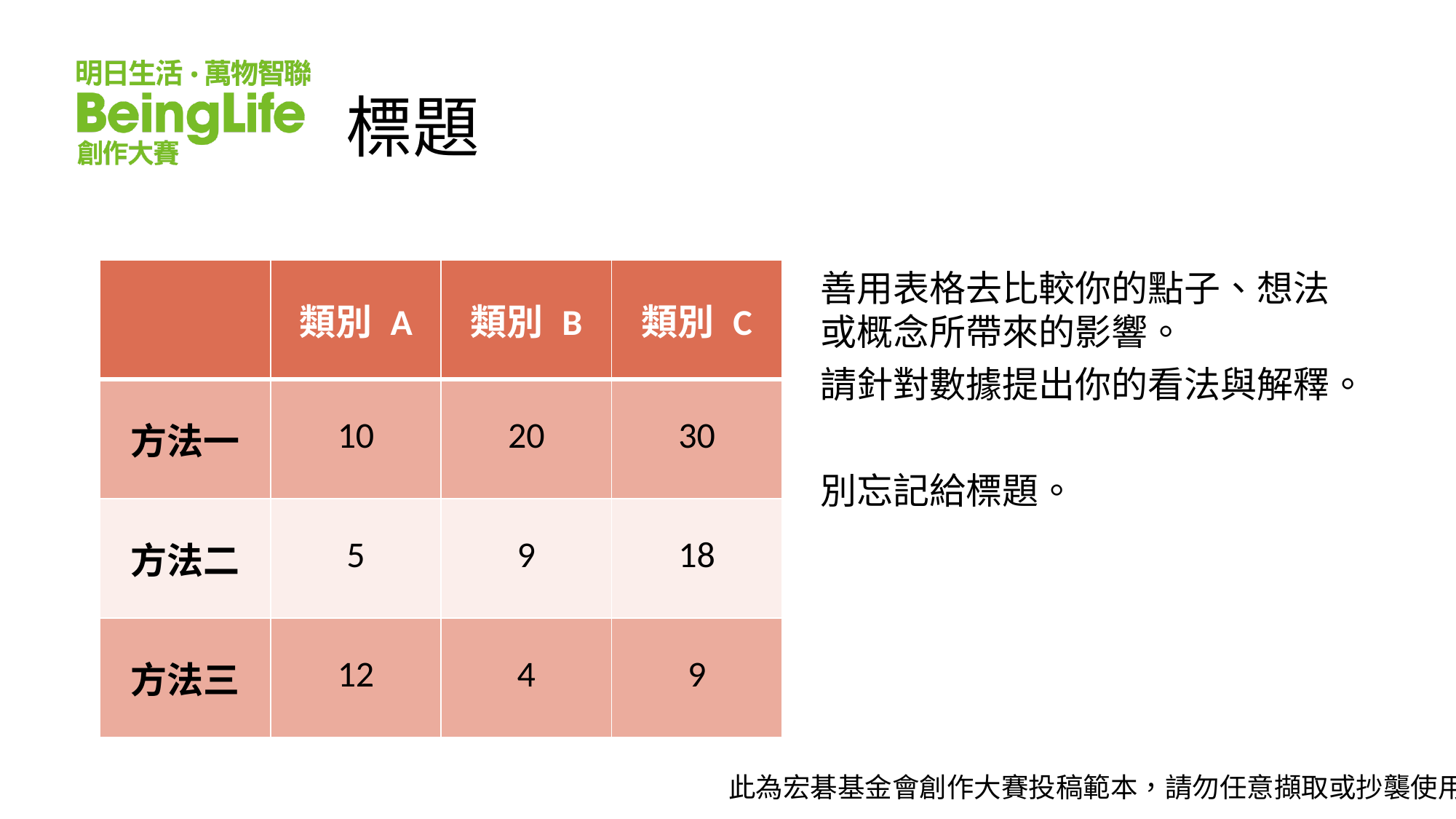

# 標題
|  | 類別 A | 類別 B | 類別 C |
| --- | --- | --- | --- |
| 方法一 | 10 | 20 | 30 |
| 方法二 | 5 | 9 | 18 |
| 方法三 | 12 | 4 | 9 |
善用表格去比較你的點子、想法或概念所帶來的影響。
請針對數據提出你的看法與解釋。

別忘記給標題。